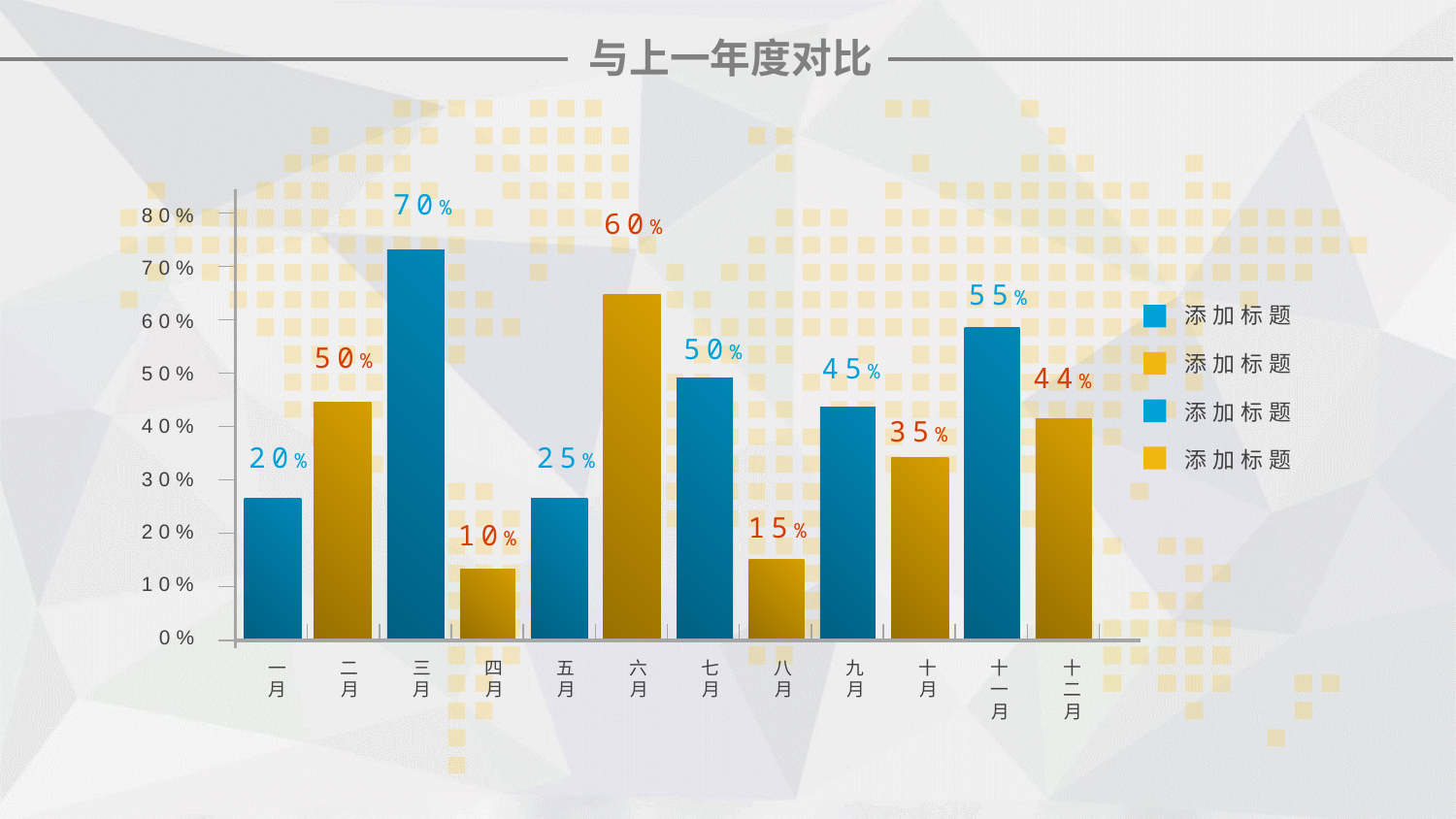

与上一年度对比

70%
80%
60%
70%

55%

添加标题

60%
50%

50%
添加标题

45%
50%
44%

添加标题

40%

35%

20%
25%
添加标题

30%

15%
10%
20%

10%

0%
一月
二月
三月
四月
五月
六月
七月
八月
九月
十月
十一月
十二月